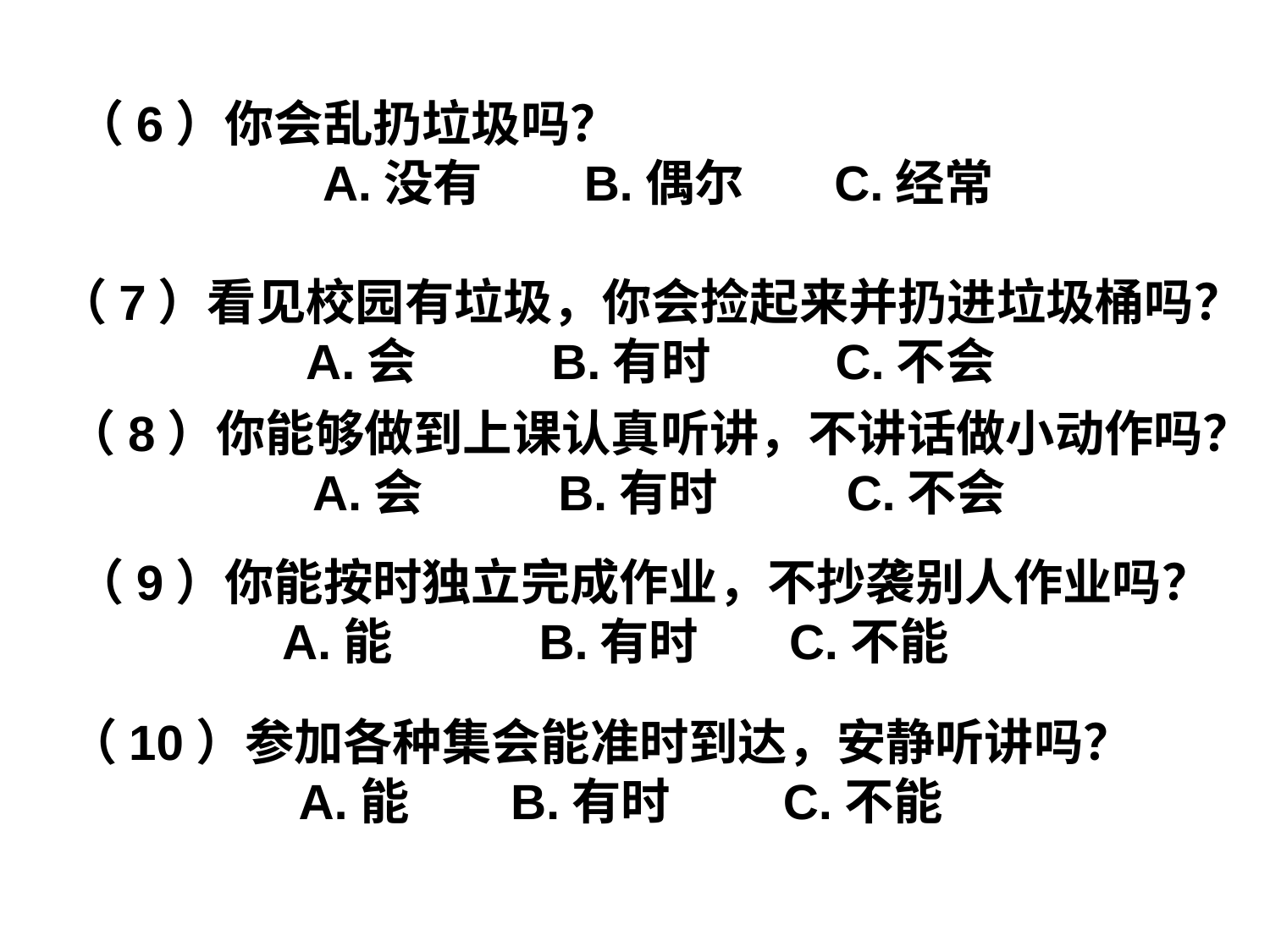

（6）你会乱扔垃圾吗？
                  A.没有        B.偶尔       C.经常
（7）看见校园有垃圾，你会捡起来并扔进垃圾桶吗？
A.会           B.有时          C.不会
（8）你能够做到上课认真听讲，不讲话做小动作吗？
A.会           B.有时     　 C.不会
（9）你能按时独立完成作业，不抄袭别人作业吗？
　             A.能            B.有时       C.不能
（10）参加各种集会能准时到达，安静听讲吗？
   A.能        B.有时         C.不能